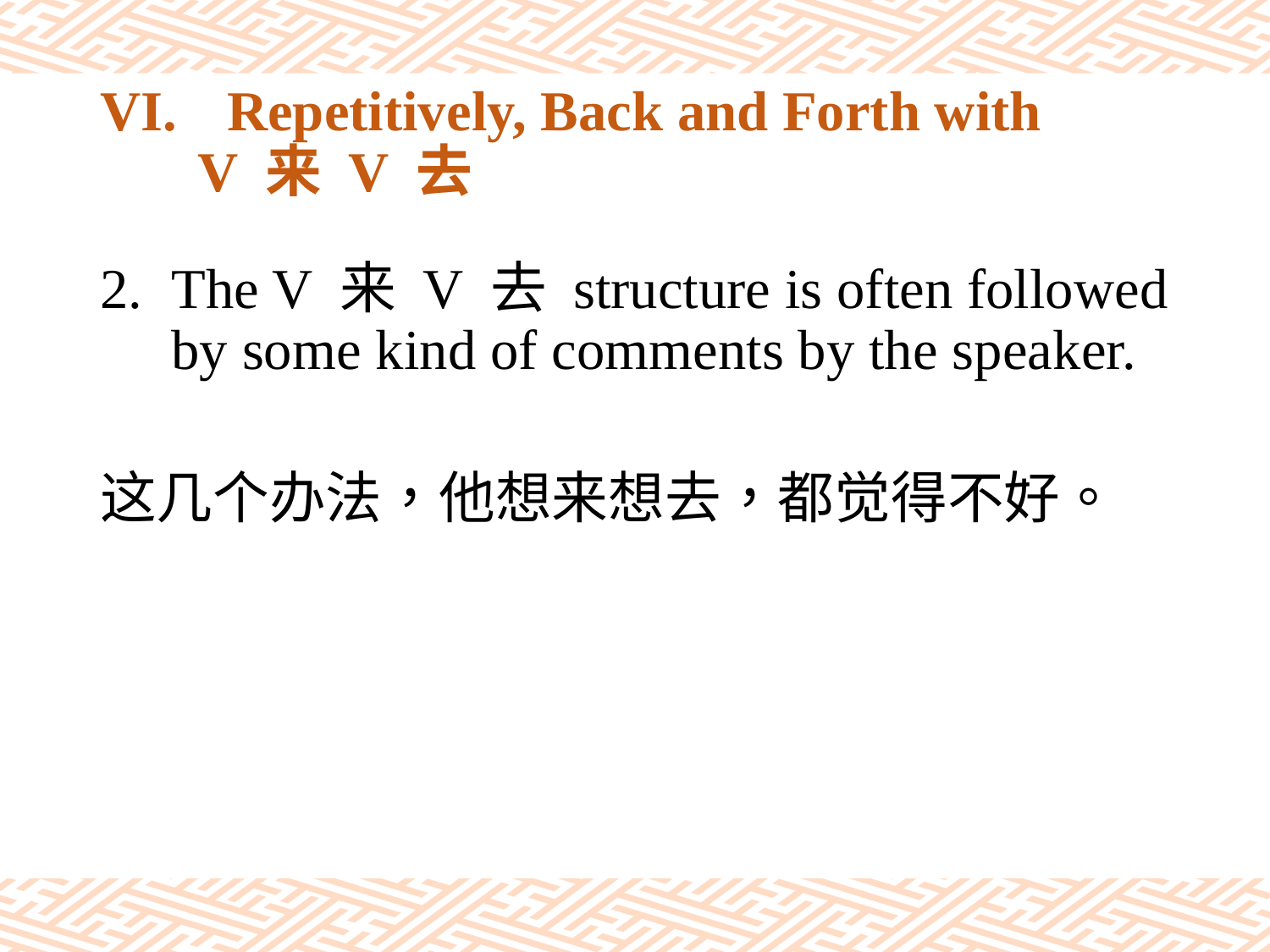

# VI.	Repetitively, Back and Forth with V 来 V 去
The V 来 V 去 structure is often followed by some kind of comments by the speaker.

这几个办法，他想来想去，都觉得不好。